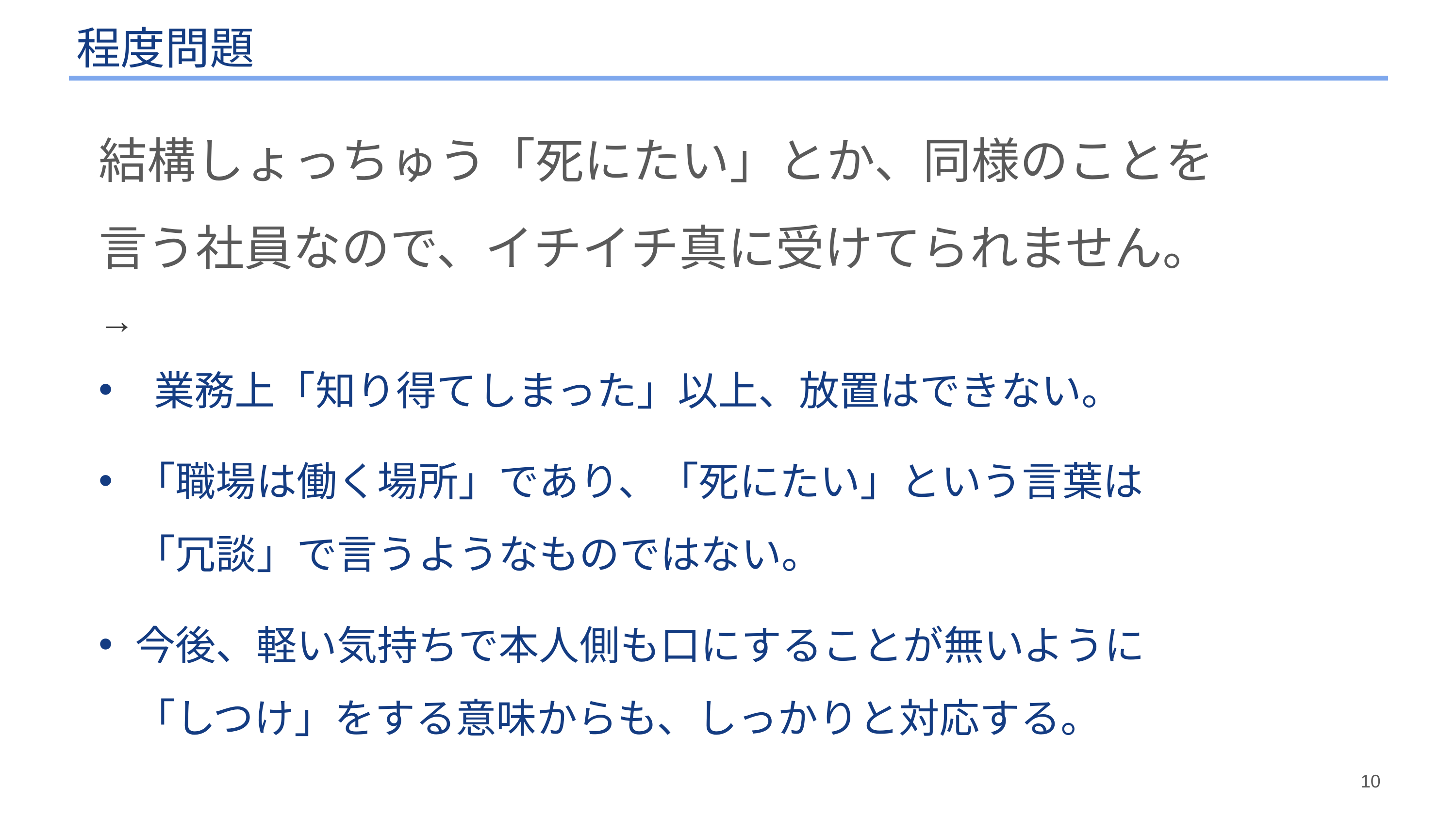

# 程度問題
結構しょっちゅう「死にたい」とか、同様のことを
言う社員なので、イチイチ真に受けてられません。
→
 業務上「知り得てしまった」以上、放置はできない。
「職場は働く場所」であり、「死にたい」という言葉は
「冗談」で言うようなものではない。
今後、軽い気持ちで本人側も口にすることが無いように
「しつけ」をする意味からも、しっかりと対応する。
10